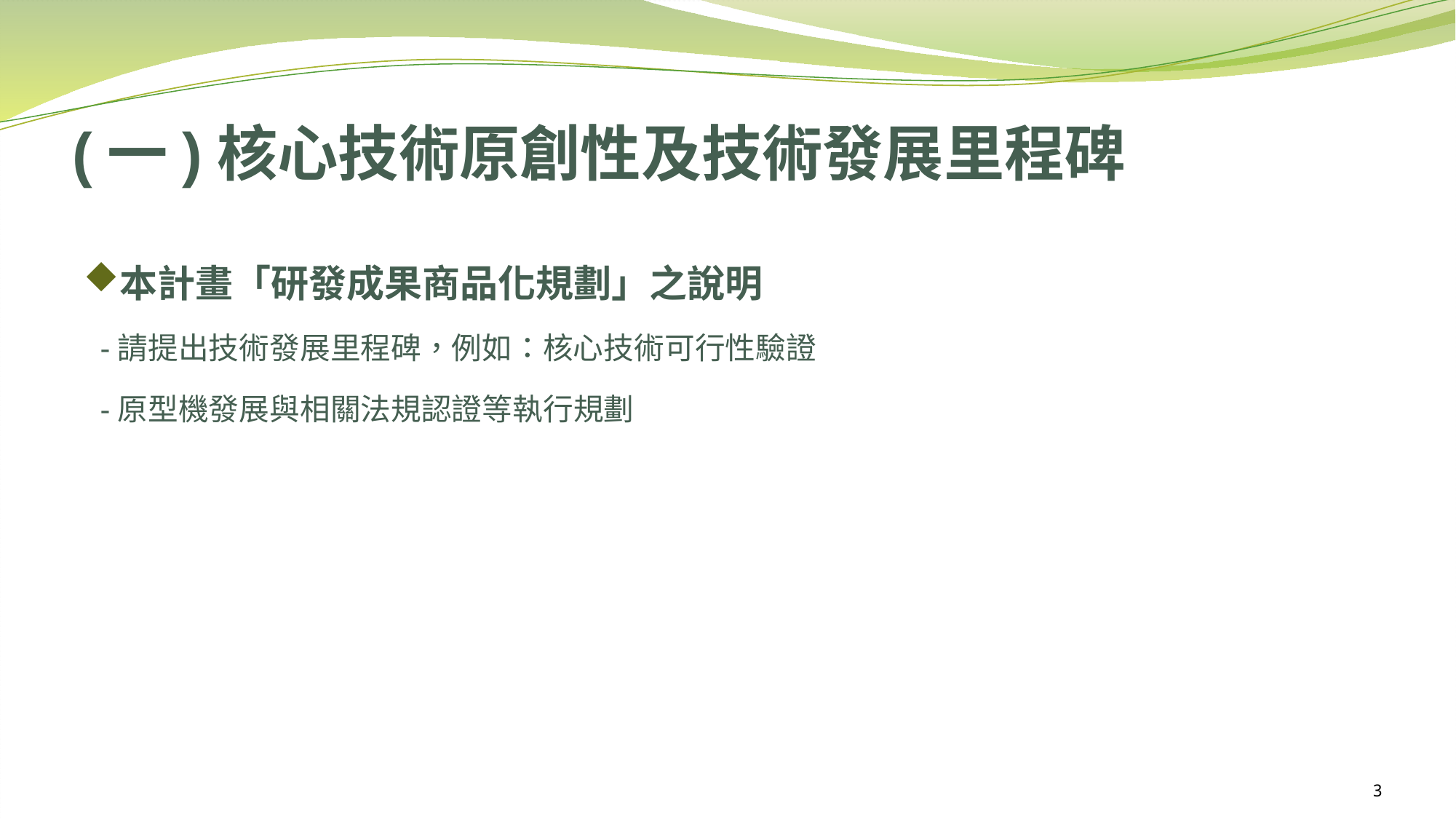

# (一)核心技術原創性及技術發展里程碑
本計畫「研發成果商品化規劃」之說明
  -請提出技術發展里程碑，例如：核心技術可行性驗證
  -原型機發展與相關法規認證等執行規劃
3